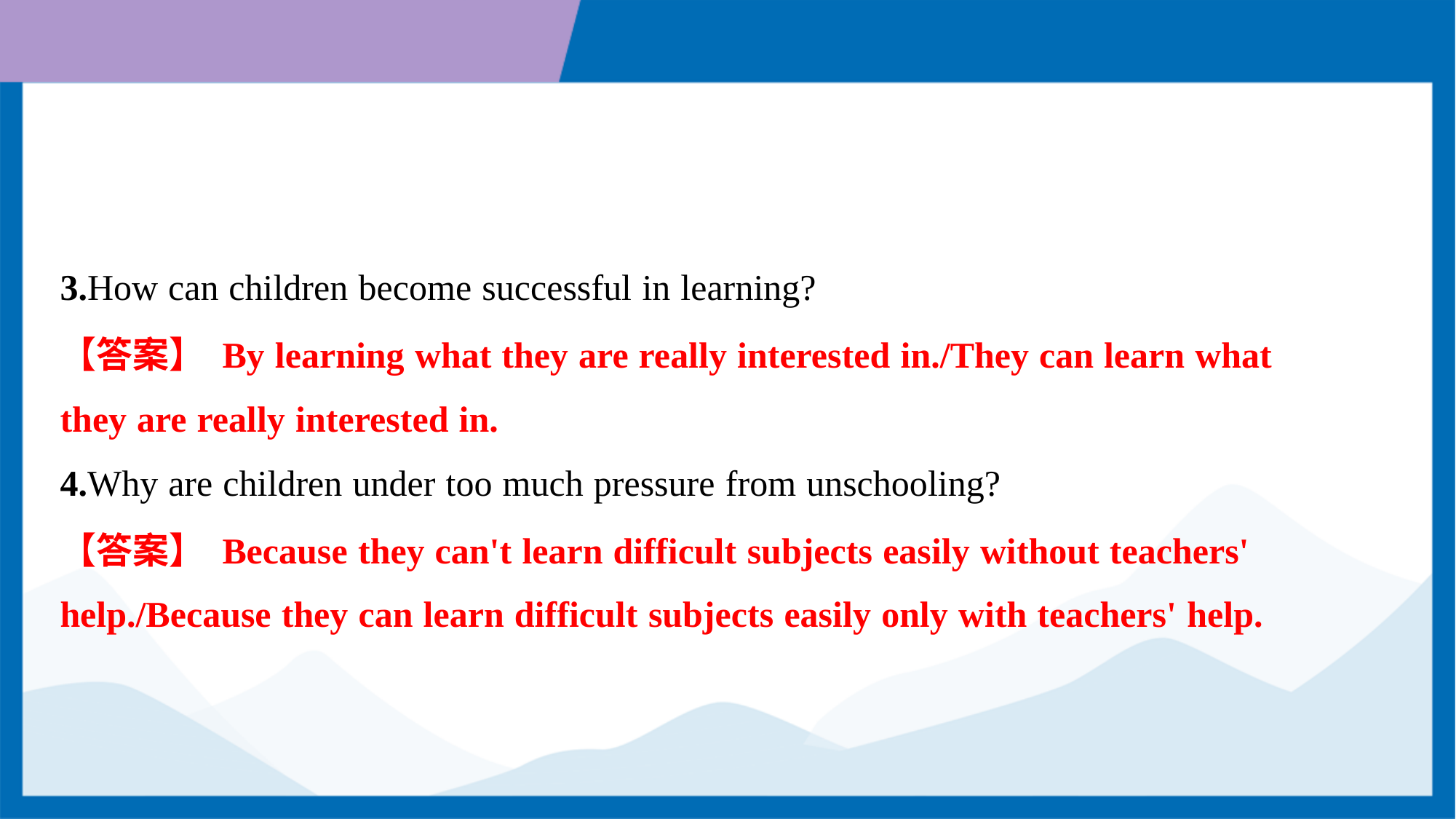

3.How can children become successful in learning?
【答案】 By learning what they are really interested in./They can learn what
they are really interested in.
4.Why are children under too much pressure from unschooling?
【答案】 Because they can't learn difficult subjects easily without teachers'
help./Because they can learn difficult subjects easily only with teachers' help.